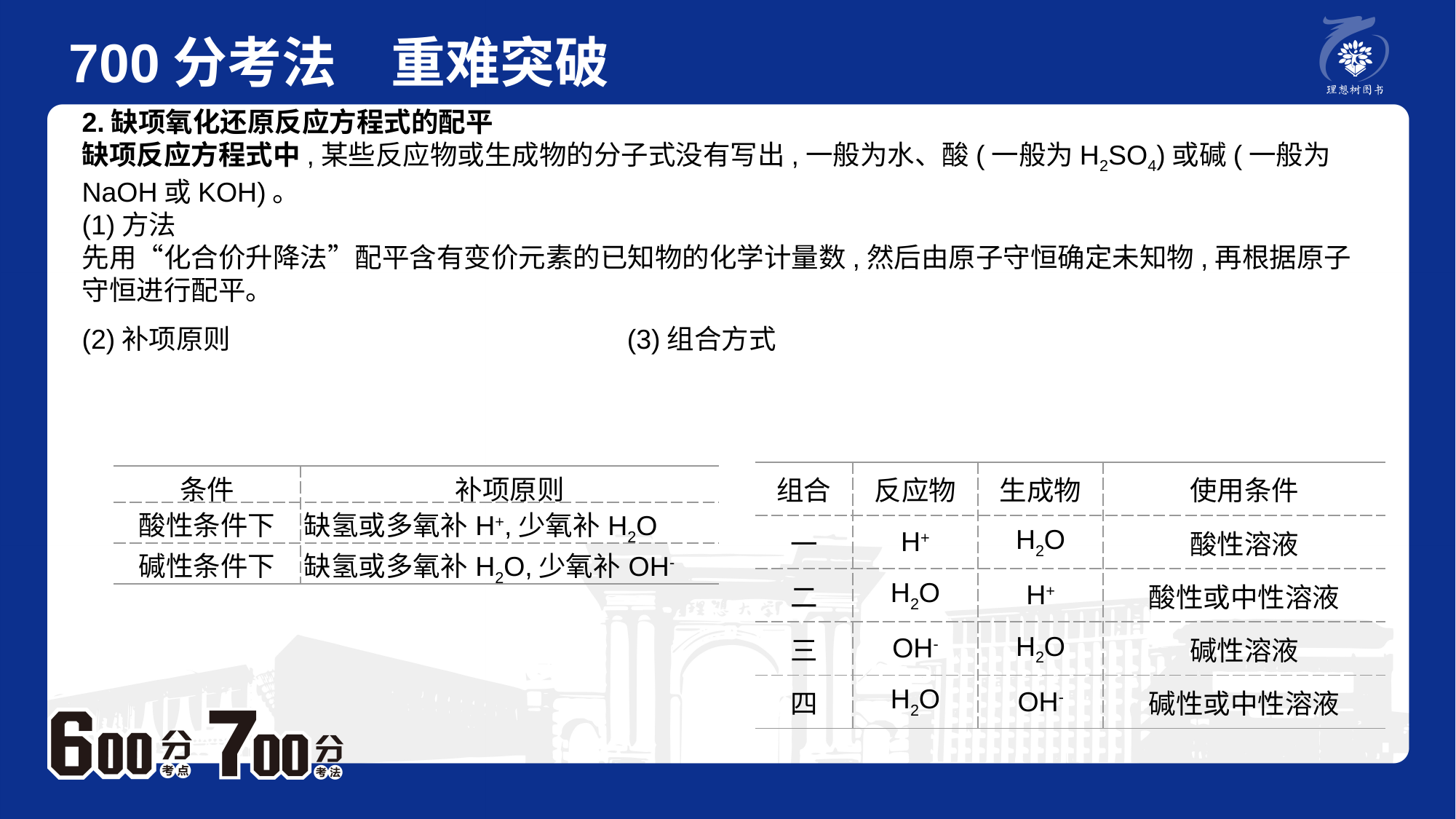

700分考法　重难突破
2.缺项氧化还原反应方程式的配平缺项反应方程式中,某些反应物或生成物的分子式没有写出,一般为水、酸(一般为H2SO4)或碱(一般为NaOH或KOH)。(1)方法先用“化合价升降法”配平含有变价元素的已知物的化学计量数,然后由原子守恒确定未知物,再根据原子守恒进行配平。(2)补项原则                                                               (3)组合方式
| 组合 | 反应物 | 生成物 | 使用条件 |
| --- | --- | --- | --- |
| 一 | H+ | H2O | 酸性溶液 |
| 二 | H2O | H+ | 酸性或中性溶液 |
| 三 | OH- | H2O | 碱性溶液 |
| 四 | H2O | OH- | 碱性或中性溶液 |
| 条件 | 补项原则 |
| --- | --- |
| 酸性条件下 | 缺氢或多氧补H+,少氧补H2O |
| 碱性条件下 | 缺氢或多氧补H2O,少氧补OH- |